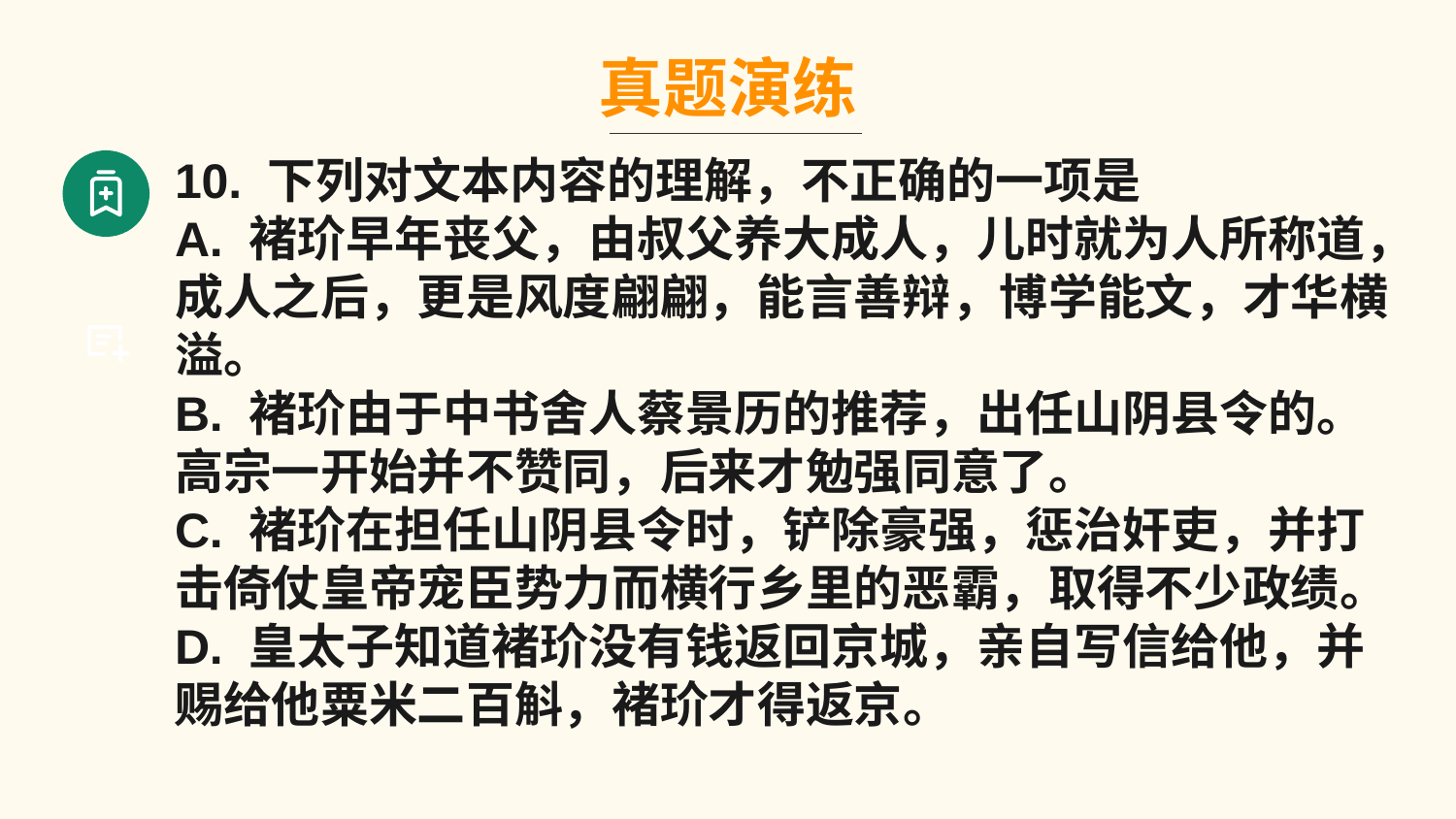

真题演练
10. 下列对文本内容的理解，不正确的一项是
A. 褚玠早年丧父，由叔父养大成人，儿时就为人所称道，成人之后，更是风度翩翩，能言善辩，博学能文，才华横溢。
B. 褚玠由于中书舍人蔡景历的推荐，出任山阴县令的。高宗一开始并不赞同，后来才勉强同意了。
C. 褚玠在担任山阴县令时，铲除豪强，惩治奸吏，并打击倚仗皇帝宠臣势力而横行乡里的恶霸，取得不少政绩。
D. 皇太子知道褚玠没有钱返回京城，亲自写信给他，并赐给他粟米二百斛，褚玠才得返京。